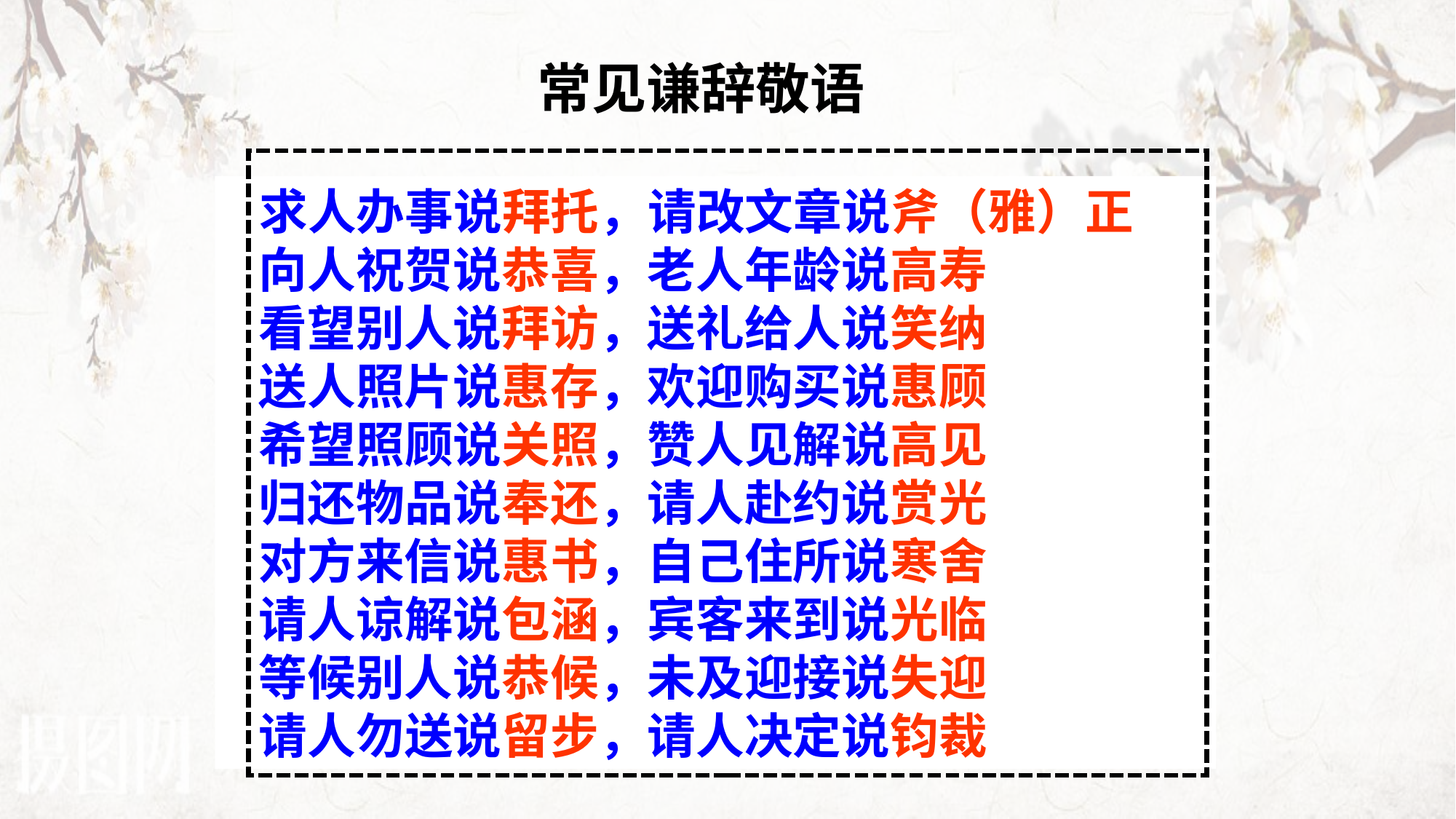

常见谦辞敬语

  求人办事说拜托，请改文章说斧（雅）正
   向人祝贺说恭喜，老人年龄说高寿
   看望别人说拜访，送礼给人说笑纳
   送人照片说惠存，欢迎购买说惠顾
   希望照顾说关照，赞人见解说高见
   归还物品说奉还，请人赴约说赏光
   对方来信说惠书，自己住所说寒舍
   请人谅解说包涵，宾客来到说光临
   等候别人说恭候，未及迎接说失迎
   请人勿送说留步，请人决定说钧裁